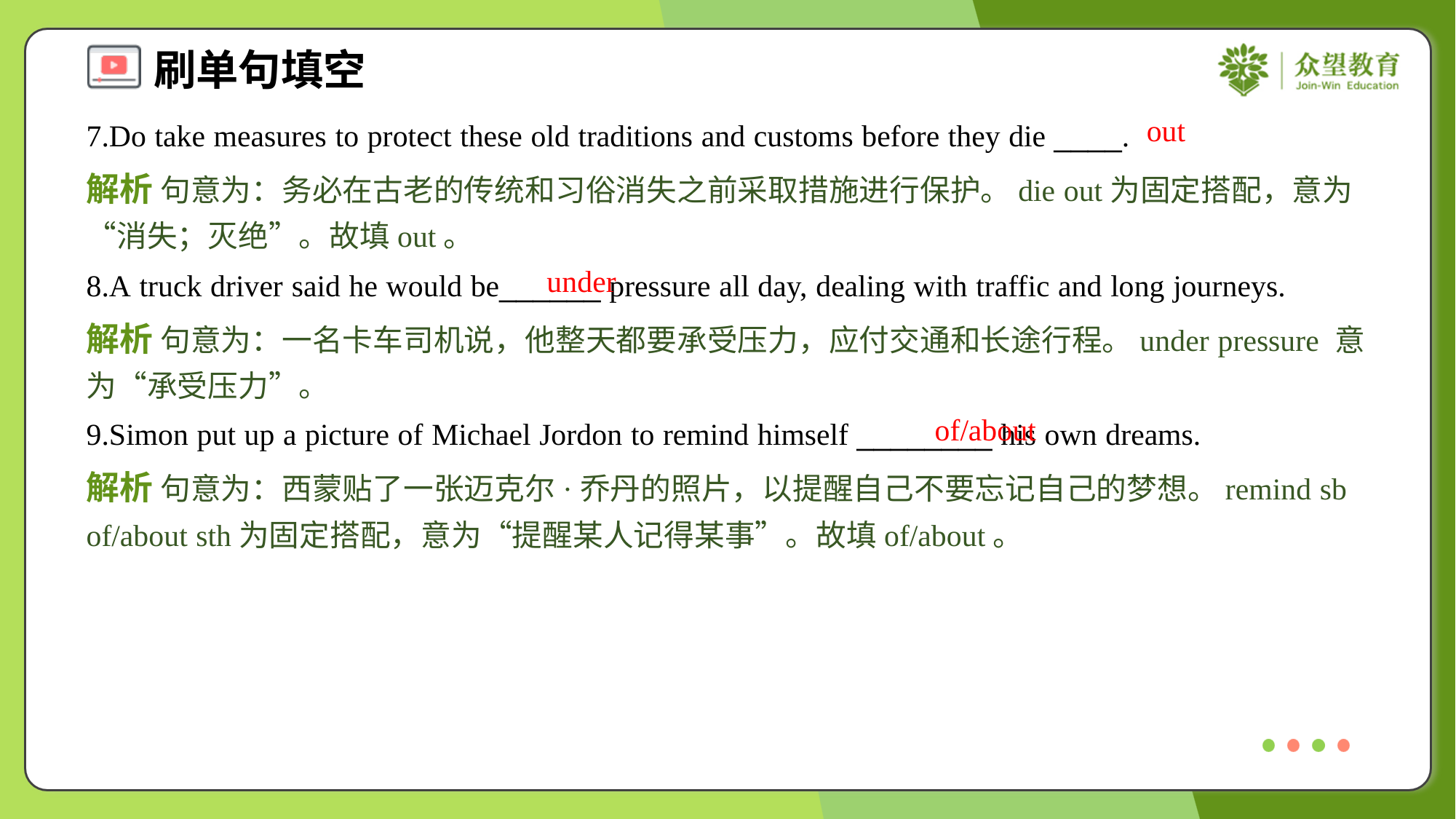

out
7.Do take measures to protect these old traditions and customs before they die ____.
解析 句意为：务必在古老的传统和习俗消失之前采取措施进行保护。die out为固定搭配，意为“消失；灭绝”。故填out。
under
8.A truck driver said he would be______ pressure all day, dealing with traffic and long journeys.
解析 句意为：一名卡车司机说，他整天都要承受压力，应付交通和长途行程。under pressure 意为“承受压力”。
of/about
9.Simon put up a picture of Michael Jordon to remind himself ________ his own dreams.
解析 句意为：西蒙贴了一张迈克尔·乔丹的照片，以提醒自己不要忘记自己的梦想。remind sb of/about sth为固定搭配，意为“提醒某人记得某事”。故填of/about。